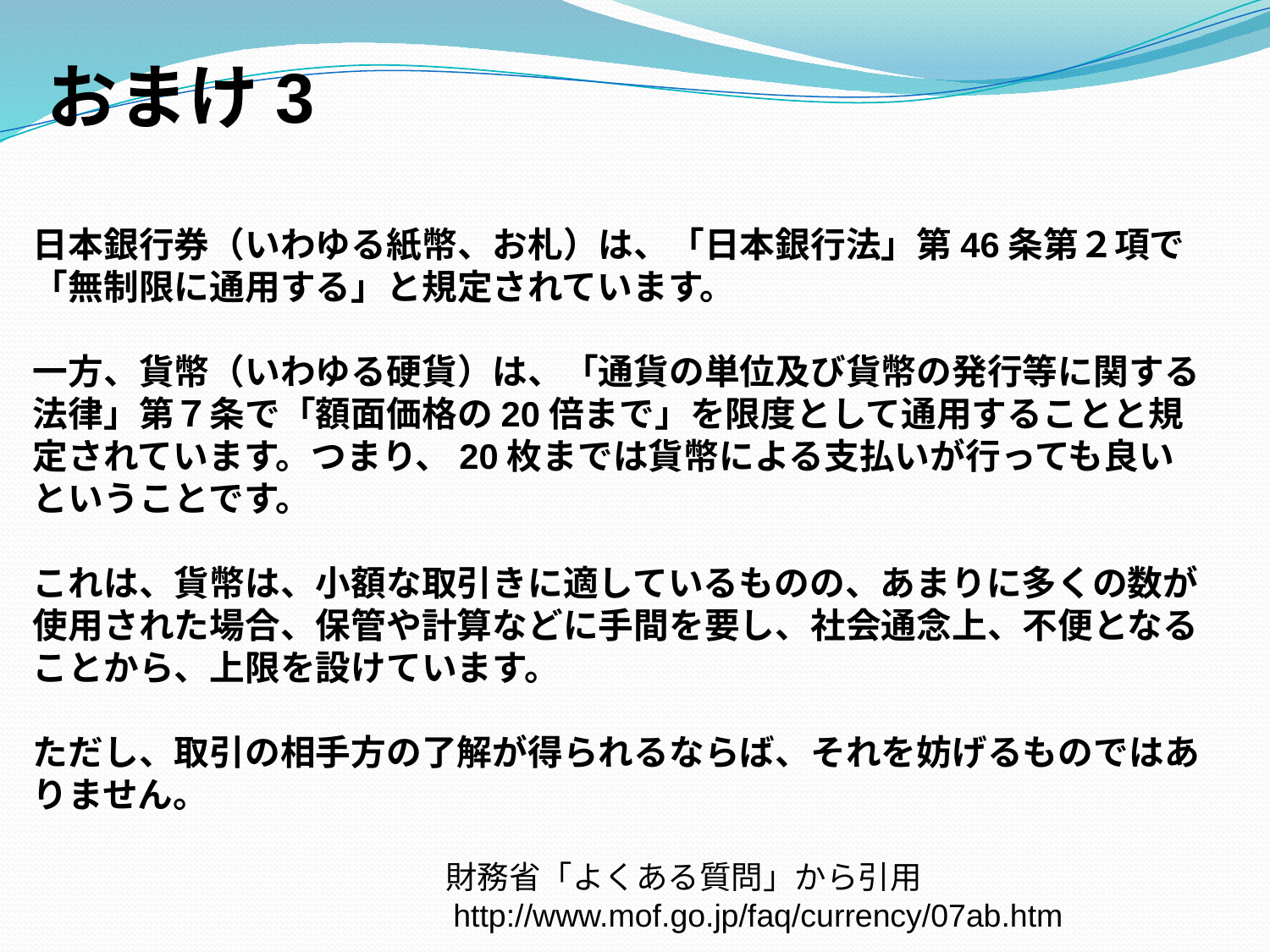

おまけ3
日本銀行券（いわゆる紙幣、お札）は、「日本銀行法」第46条第２項で「無制限に通用する」と規定されています。

一方、貨幣（いわゆる硬貨）は、「通貨の単位及び貨幣の発行等に関する法律」第７条で「額面価格の20倍まで」を限度として通用することと規定されています。つまり、20枚までは貨幣による支払いが行っても良いということです。

これは、貨幣は、小額な取引きに適しているものの、あまりに多くの数が使用された場合、保管や計算などに手間を要し、社会通念上、不便となることから、上限を設けています。

ただし、取引の相手方の了解が得られるならば、それを妨げるものではありません。

　　　　　　　　　　　　　財務省「よくある質問」から引用
　　　　　　　　　　　　　http://www.mof.go.jp/faq/currency/07ab.htm